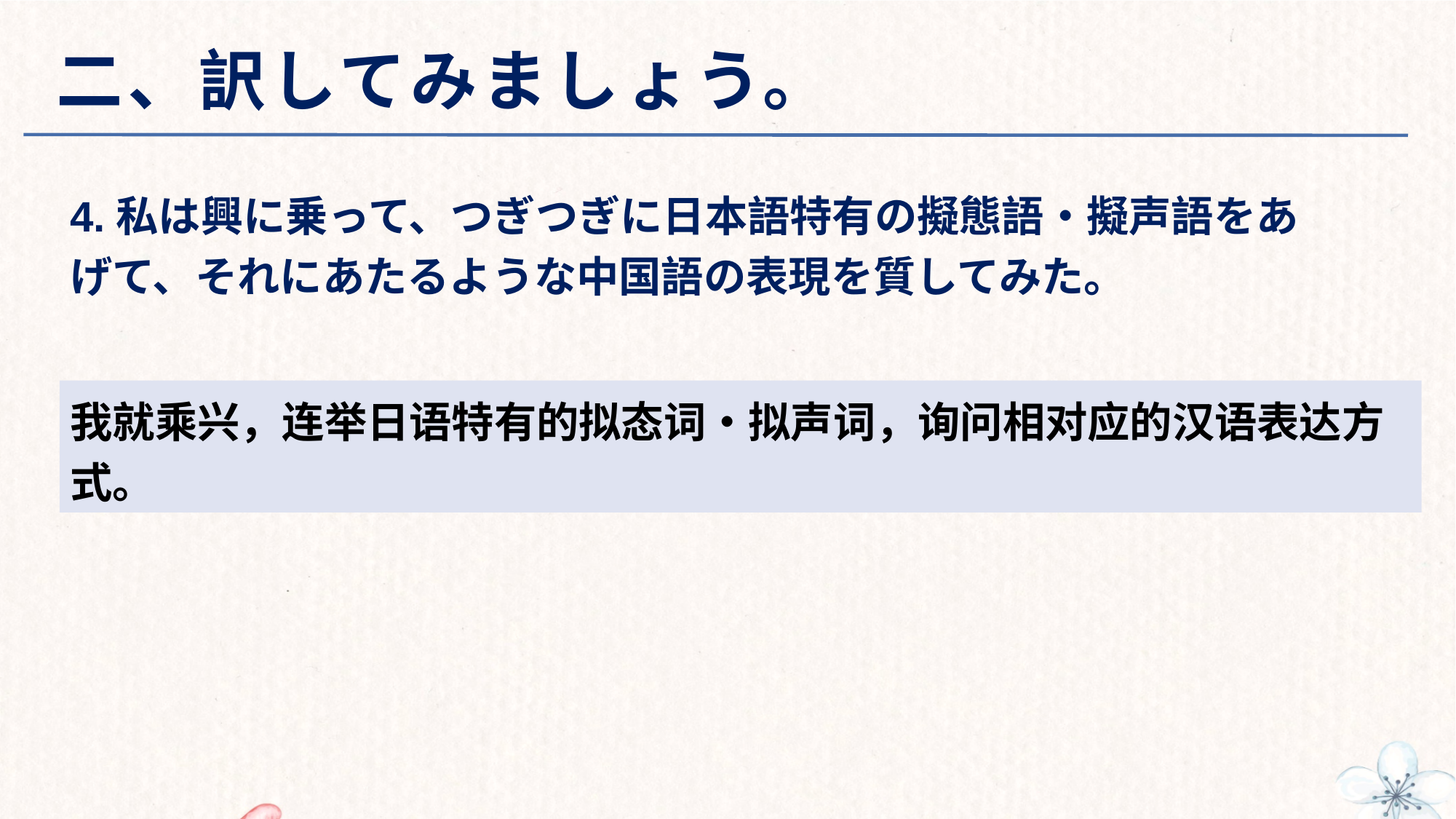

# 二、訳してみましょう。
4.私は興に乗って、つぎつぎに日本語特有の擬態語・擬声語をあ
げて、それにあたるような中国語の表現を質してみた。

我就乘兴，连举日语特有的拟态词・拟声词，询问相对应的汉语表达方式。